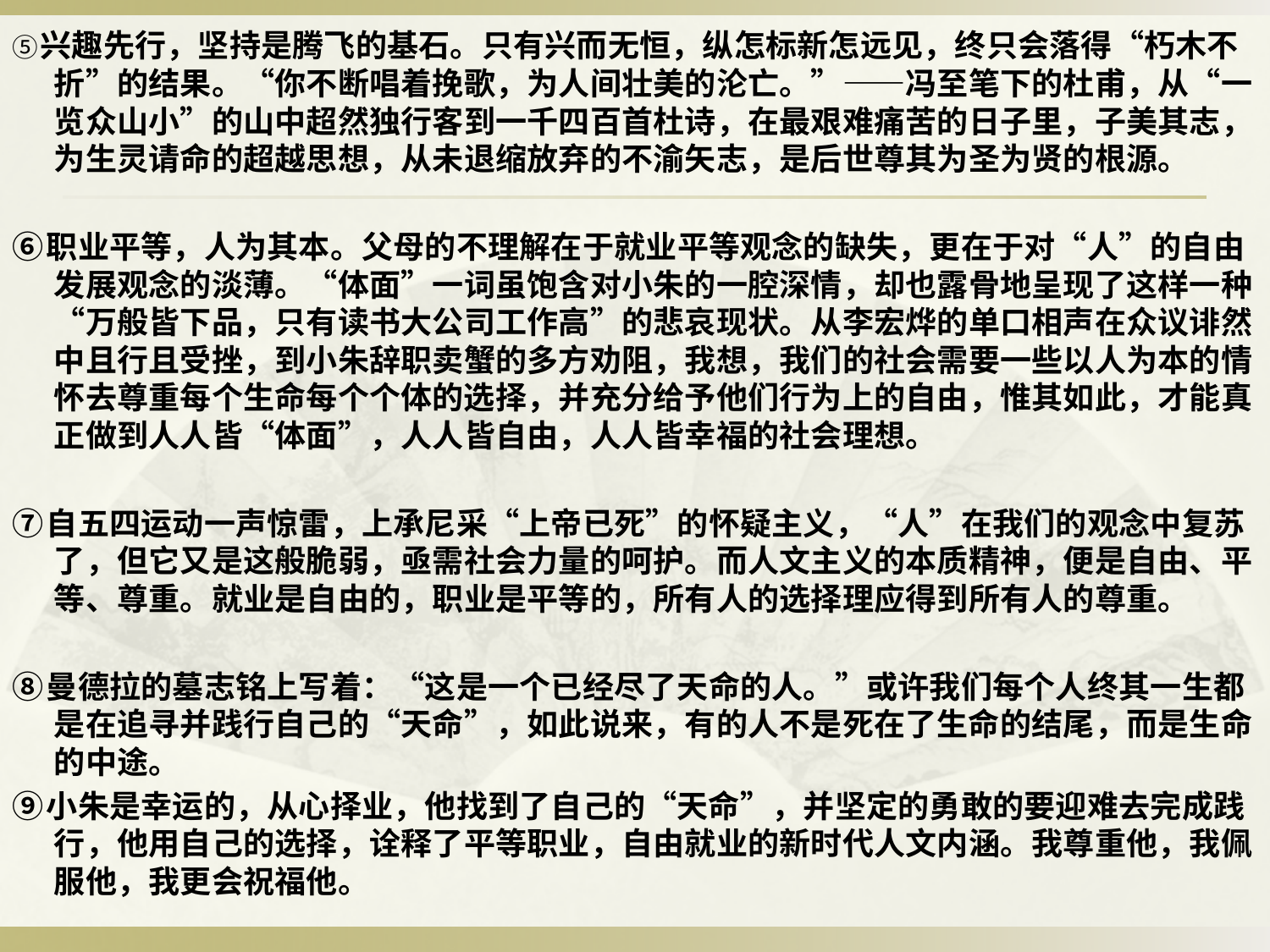

⑤兴趣先行，坚持是腾飞的基石。只有兴而无恒，纵怎标新怎远见，终只会落得“朽木不折”的结果。“你不断唱着挽歌，为人间壮美的沦亡。”——冯至笔下的杜甫，从“一览众山小”的山中超然独行客到一千四百首杜诗，在最艰难痛苦的日子里，子美其志，为生灵请命的超越思想，从未退缩放弃的不渝矢志，是后世尊其为圣为贤的根源。

⑥职业平等，人为其本。父母的不理解在于就业平等观念的缺失，更在于对“人”的自由发展观念的淡薄。“体面”一词虽饱含对小朱的一腔深情，却也露骨地呈现了这样一种“万般皆下品，只有读书大公司工作高”的悲哀现状。从李宏烨的单口相声在众议诽然中且行且受挫，到小朱辞职卖蟹的多方劝阻，我想，我们的社会需要一些以人为本的情怀去尊重每个生命每个个体的选择，并充分给予他们行为上的自由，惟其如此，才能真正做到人人皆“体面”，人人皆自由，人人皆幸福的社会理想。

⑦自五四运动一声惊雷，上承尼采“上帝已死”的怀疑主义，“人”在我们的观念中复苏了，但它又是这般脆弱，亟需社会力量的呵护。而人文主义的本质精神，便是自由、平等、尊重。就业是自由的，职业是平等的，所有人的选择理应得到所有人的尊重。

⑧曼德拉的墓志铭上写着：“这是一个已经尽了天命的人。”或许我们每个人终其一生都是在追寻并践行自己的“天命”，如此说来，有的人不是死在了生命的结尾，而是生命的中途。
⑨小朱是幸运的，从心择业，他找到了自己的“天命”，并坚定的勇敢的要迎难去完成践行，他用自己的选择，诠释了平等职业，自由就业的新时代人文内涵。我尊重他，我佩服他，我更会祝福他。